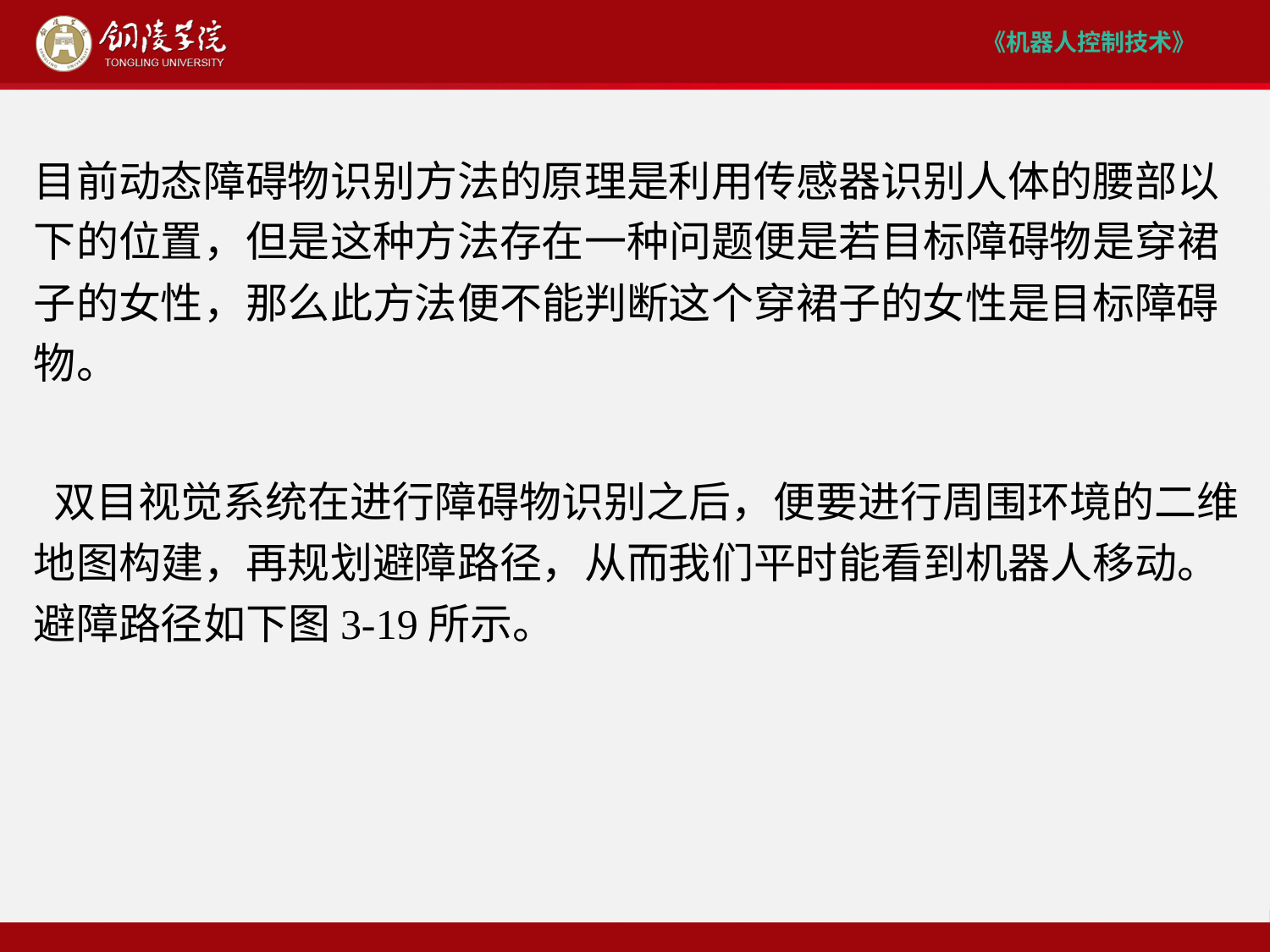

目前动态障碍物识别方法的原理是利用传感器识别人体的腰部以下的位置，但是这种方法存在一种问题便是若目标障碍物是穿裙子的女性，那么此方法便不能判断这个穿裙子的女性是目标障碍物。

 双目视觉系统在进行障碍物识别之后，便要进行周围环境的二维地图构建，再规划避障路径，从而我们平时能看到机器人移动。避障路径如下图3-19所示。